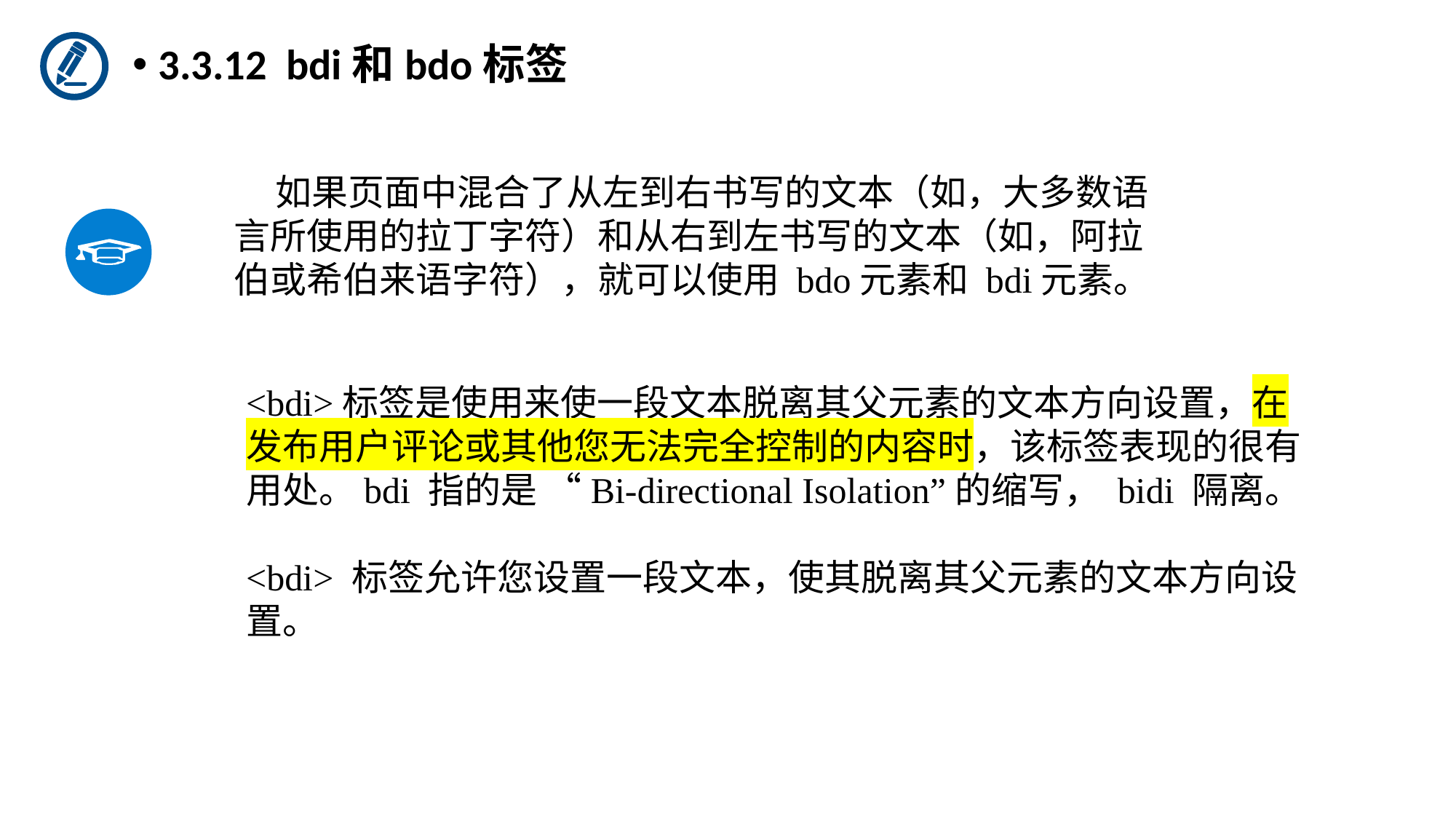

3.3.12  bdi和bdo标签
    如果页面中混合了从左到右书写的文本（如，大多数语言所使用的拉丁字符）和从右到左书写的文本（如，阿拉伯或希伯来语字符），就可以使用 bdo元素和 bdi元素。

<bdi>标签是使用来使一段文本脱离其父元素的文本方向设置，在发布用户评论或其他您无法完全控制的内容时，该标签表现的很有用处。bdi 指的是 “Bi-directional Isolation”的缩写， bidi 隔离。

<bdi> 标签允许您设置一段文本，使其脱离其父元素的文本方向设置。